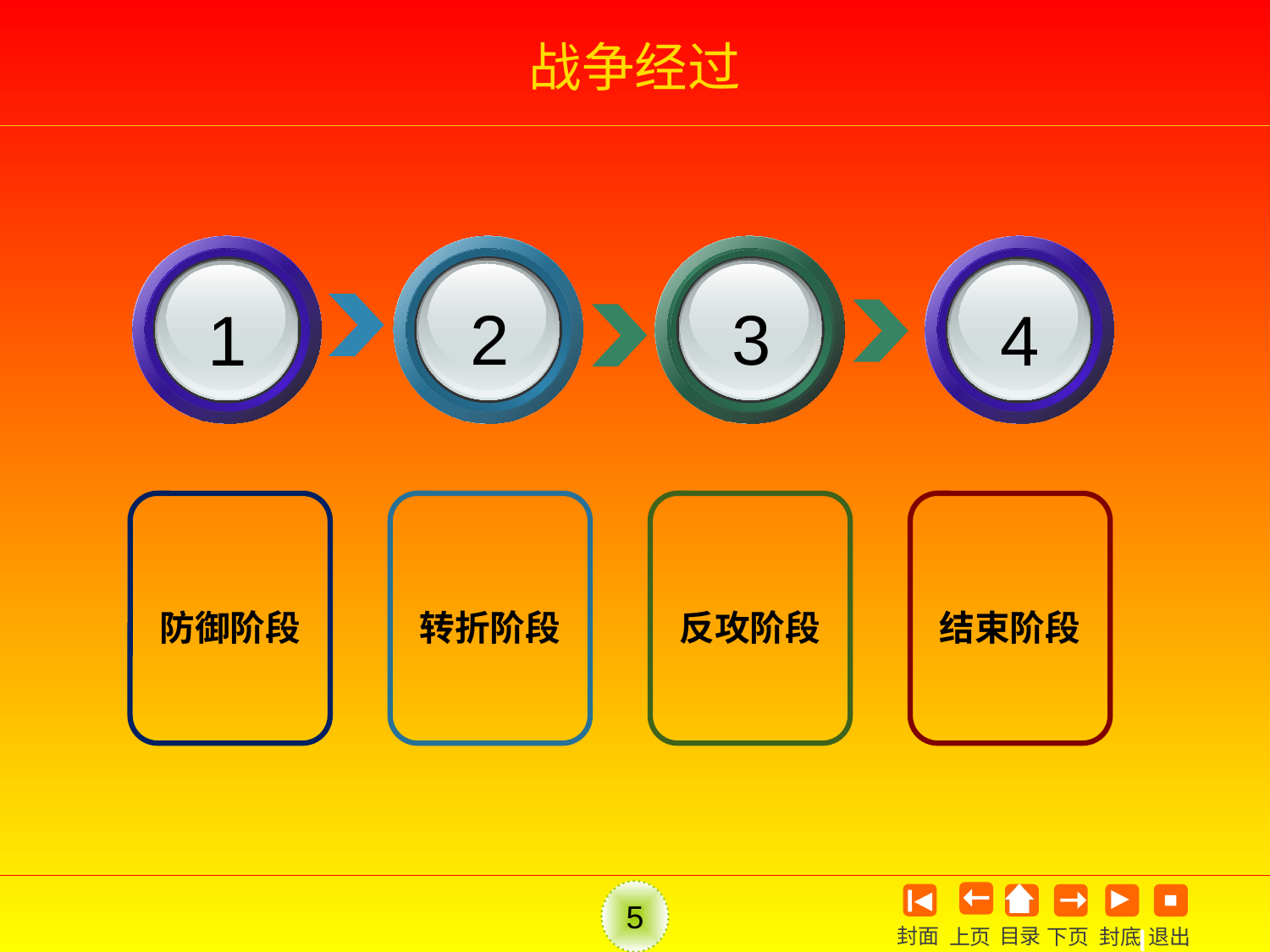

# 战争经过

1

2

3

4

防御阶段
转折阶段
反攻阶段
结束阶段
5